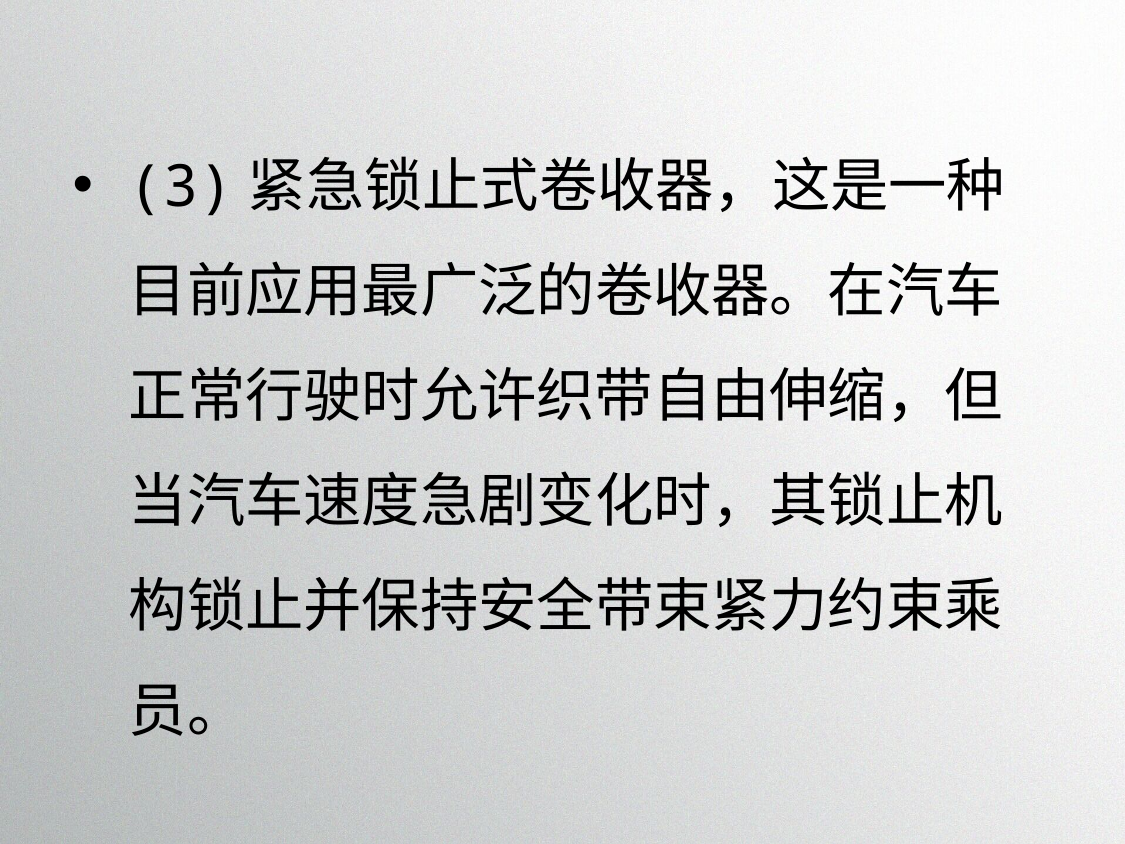

(3)紧急锁止式卷收器，这是一种目前应用最广泛的卷收器。在汽车正常行驶时允许织带自由伸缩，但当汽车速度急剧变化时，其锁止机构锁止并保持安全带束紧力约束乘员。